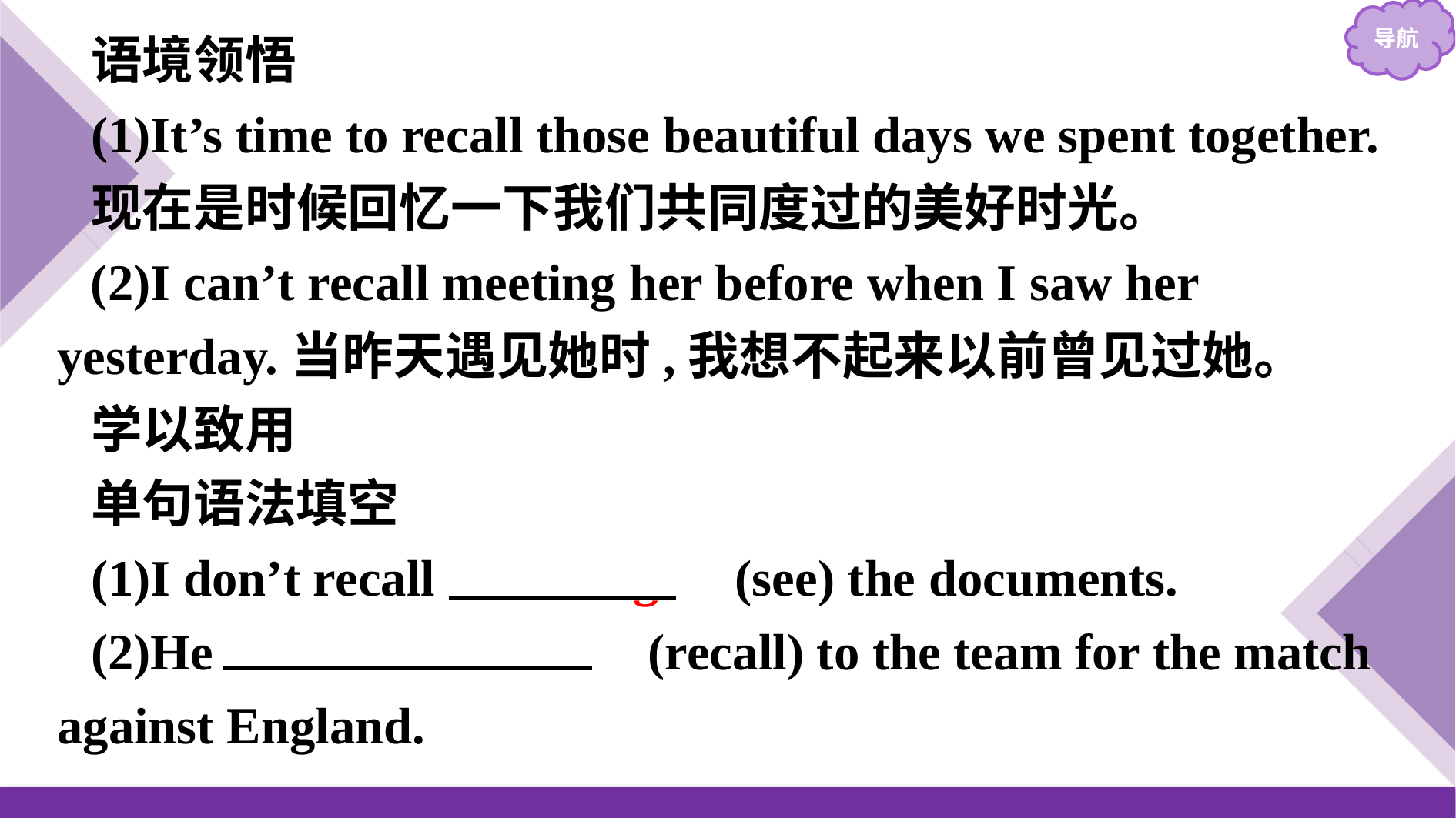

语境领悟
(1)It’s time to recall those beautiful days we spent together.
现在是时候回忆一下我们共同度过的美好时光。
(2)I can’t recall meeting her before when I saw her yesterday.当昨天遇见她时,我想不起来以前曾见过她。
学以致用
单句语法填空
(1)I don’t recall 　seeing　(see) the documents.
(2)He 　was recalled　(recall) to the team for the match against England.